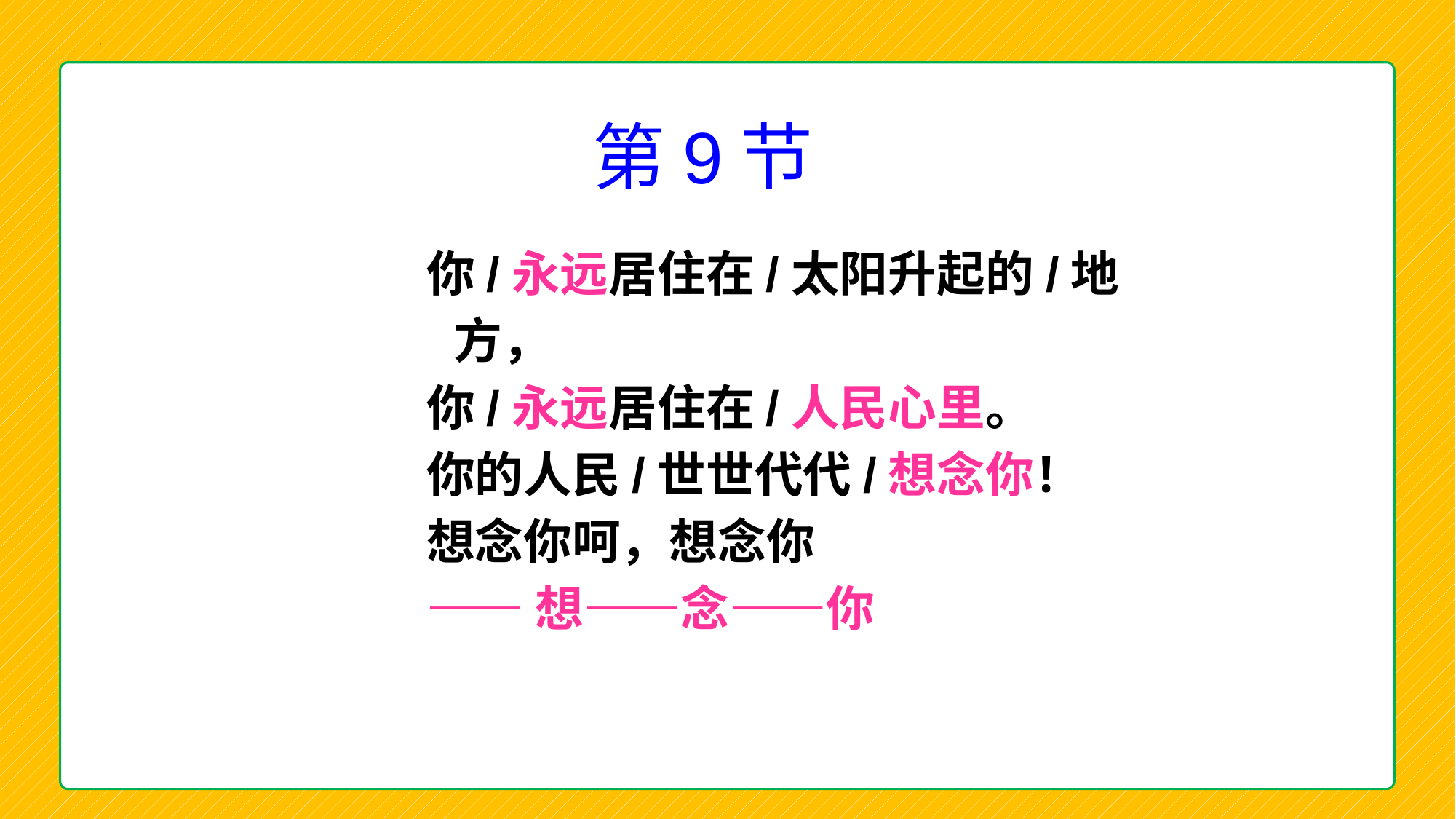

# 第9节
你/永远居住在/太阳升起的/地方，
你/永远居住在/人民心里。
你的人民/世世代代/想念你！
想念你呵，想念你
——想——念——你